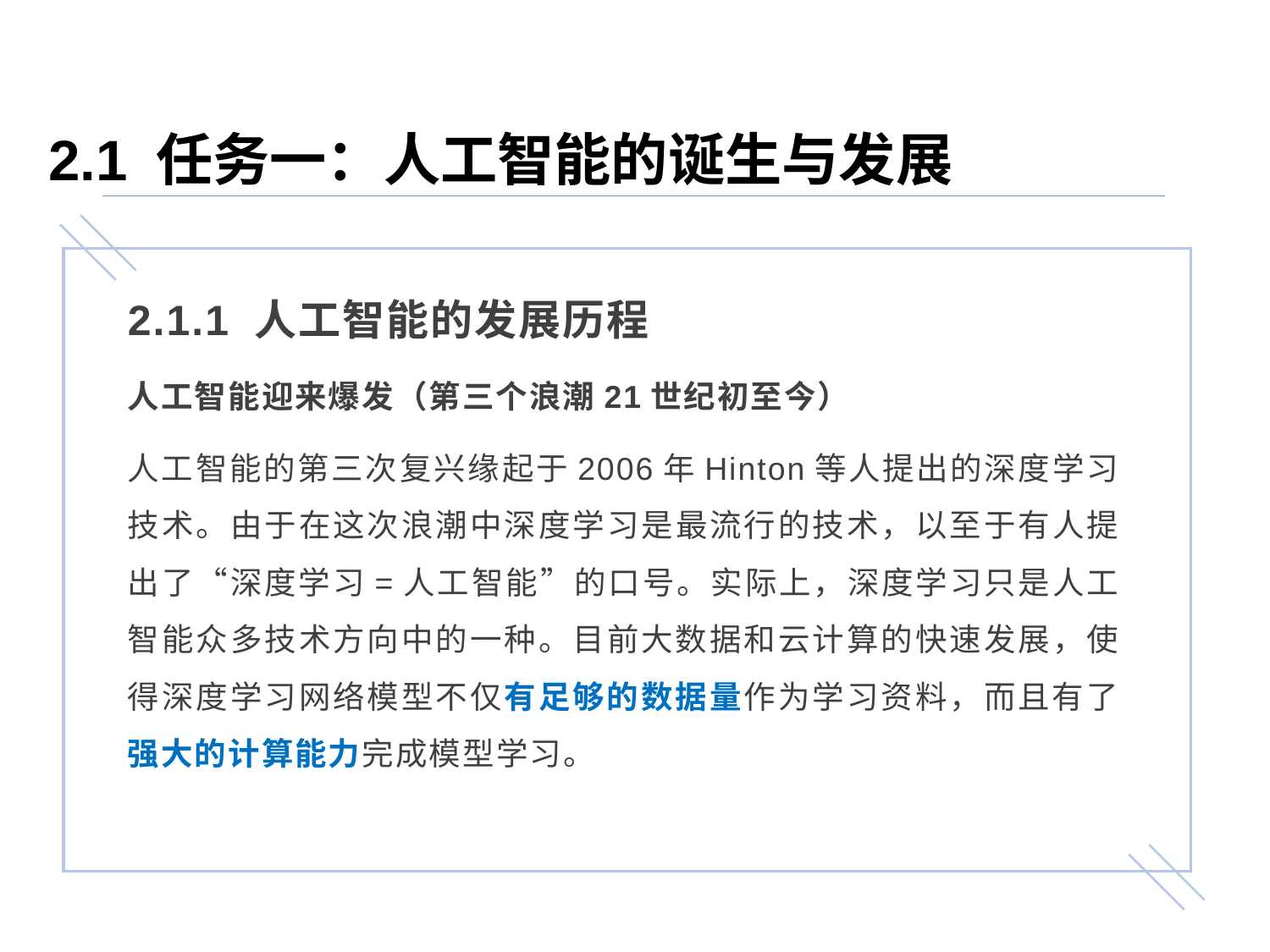

2.1 任务一：人工智能的诞生与发展

2.1.1 人工智能的发展历程
人工智能迎来爆发（第三个浪潮21世纪初至今）
人工智能的第三次复兴缘起于2006年Hinton等人提出的深度学习技术。由于在这次浪潮中深度学习是最流行的技术，以至于有人提出了“深度学习=人工智能”的口号。实际上，深度学习只是人工智能众多技术方向中的一种。目前大数据和云计算的快速发展，使得深度学习网络模型不仅有足够的数据量作为学习资料，而且有了强大的计算能力完成模型学习。